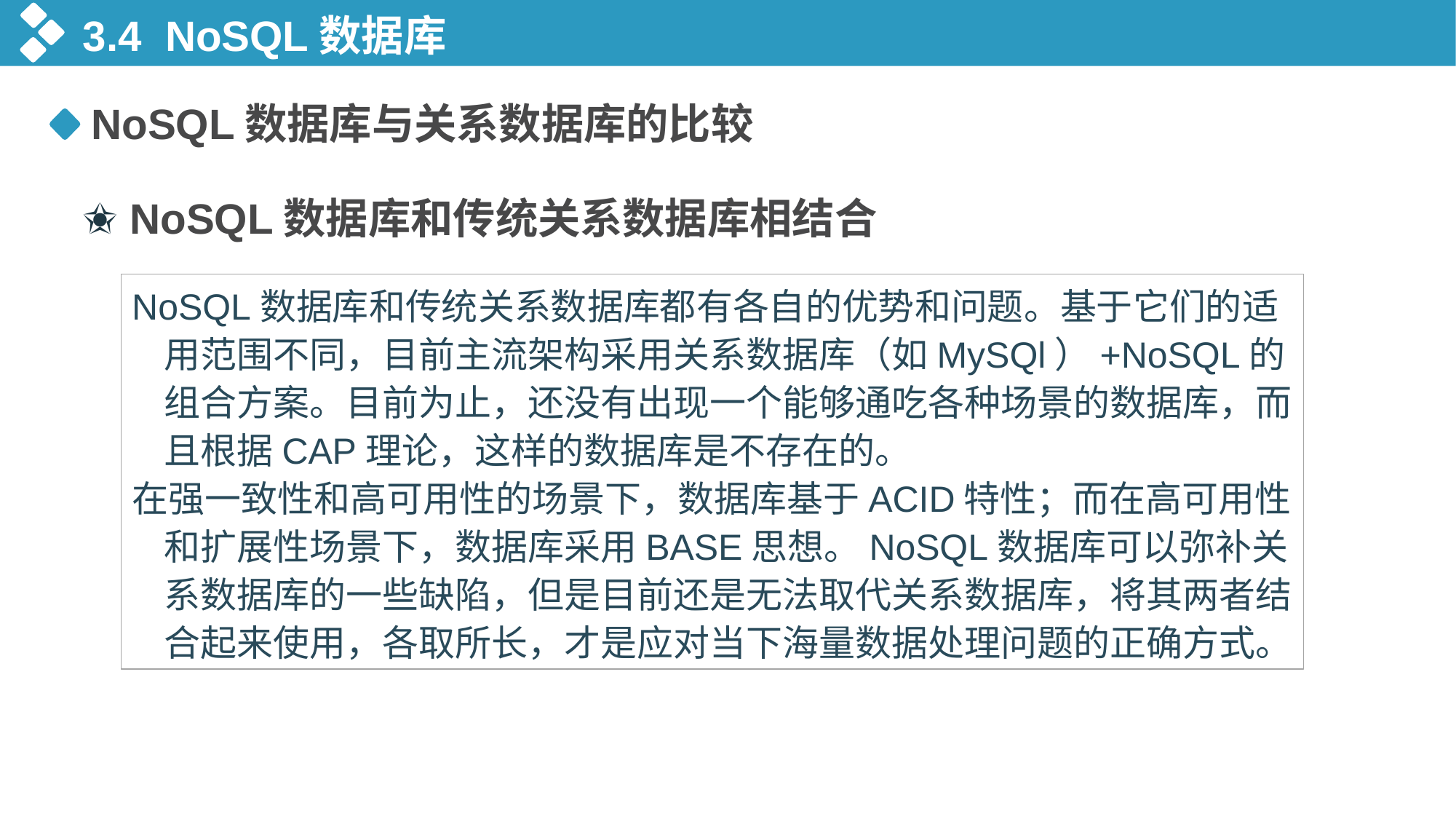

3.4  NoSQL数据库
NoSQL数据库与关系数据库的比较

✬ NoSQL数据库和传统关系数据库相结合
NoSQL数据库和传统关系数据库都有各自的优势和问题。基于它们的适用范围不同，目前主流架构采用关系数据库（如MySQl）+NoSQL的组合方案。目前为止，还没有出现一个能够通吃各种场景的数据库，而且根据CAP理论，这样的数据库是不存在的。
在强一致性和高可用性的场景下，数据库基于ACID特性；而在高可用性和扩展性场景下，数据库采用BASE思想。NoSQL数据库可以弥补关系数据库的一些缺陷，但是目前还是无法取代关系数据库，将其两者结合起来使用，各取所长，才是应对当下海量数据处理问题的正确方式。